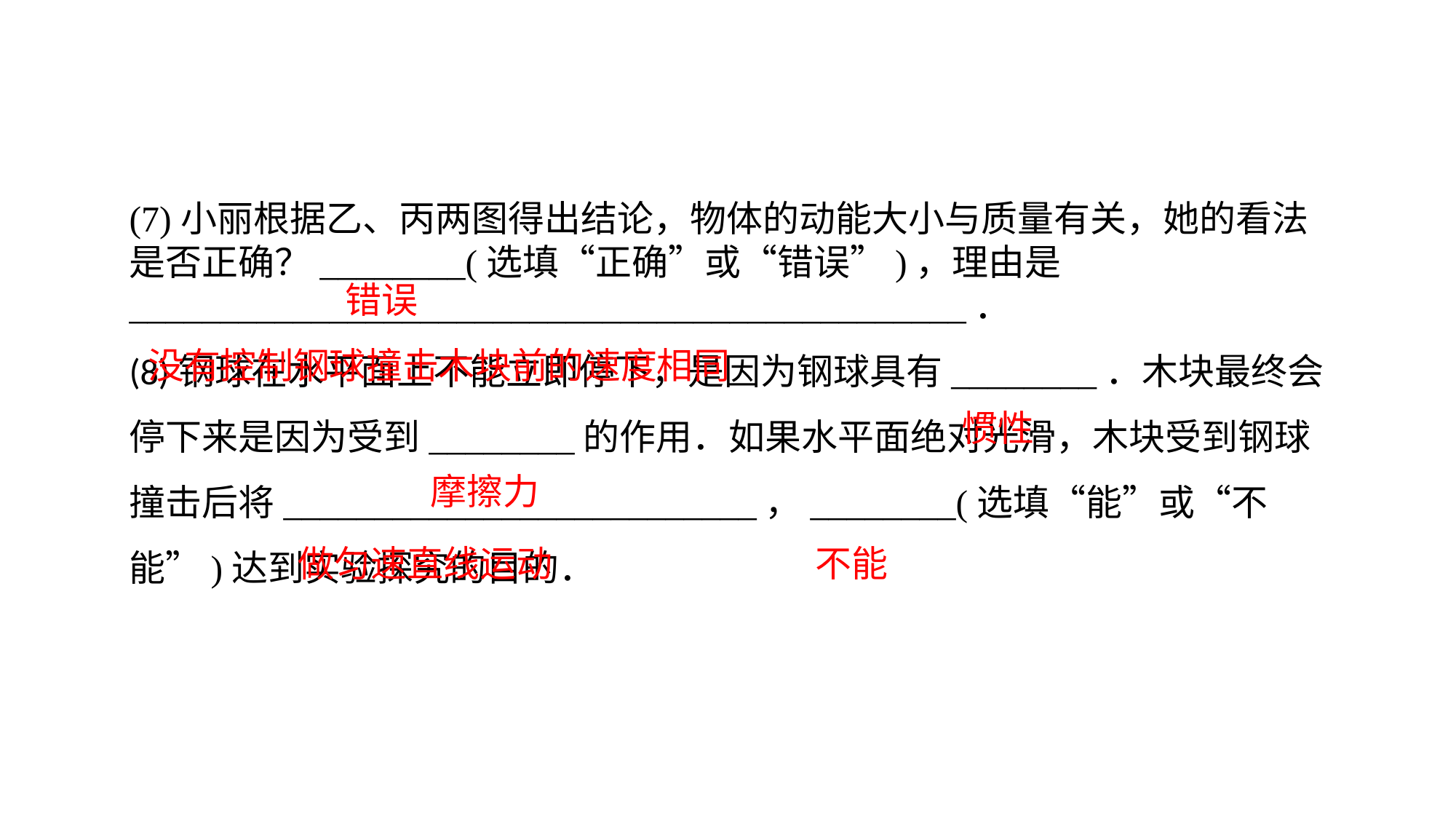

(7)小丽根据乙、丙两图得出结论，物体的动能大小与质量有关，她的看法是否正确？________(选填“正确”或“错误”)，理由是______________________________________________．(8)钢球在水平面上不能立即停下，是因为钢球具有________．木块最终会停下来是因为受到________的作用．如果水平面绝对光滑，木块受到钢球撞击后将__________________________，________(选填“能”或“不能”)达到实验探究的目的．
错误
没有控制钢球撞击木块前的速度相同
惯性
摩擦力
做匀速直线运动
不能